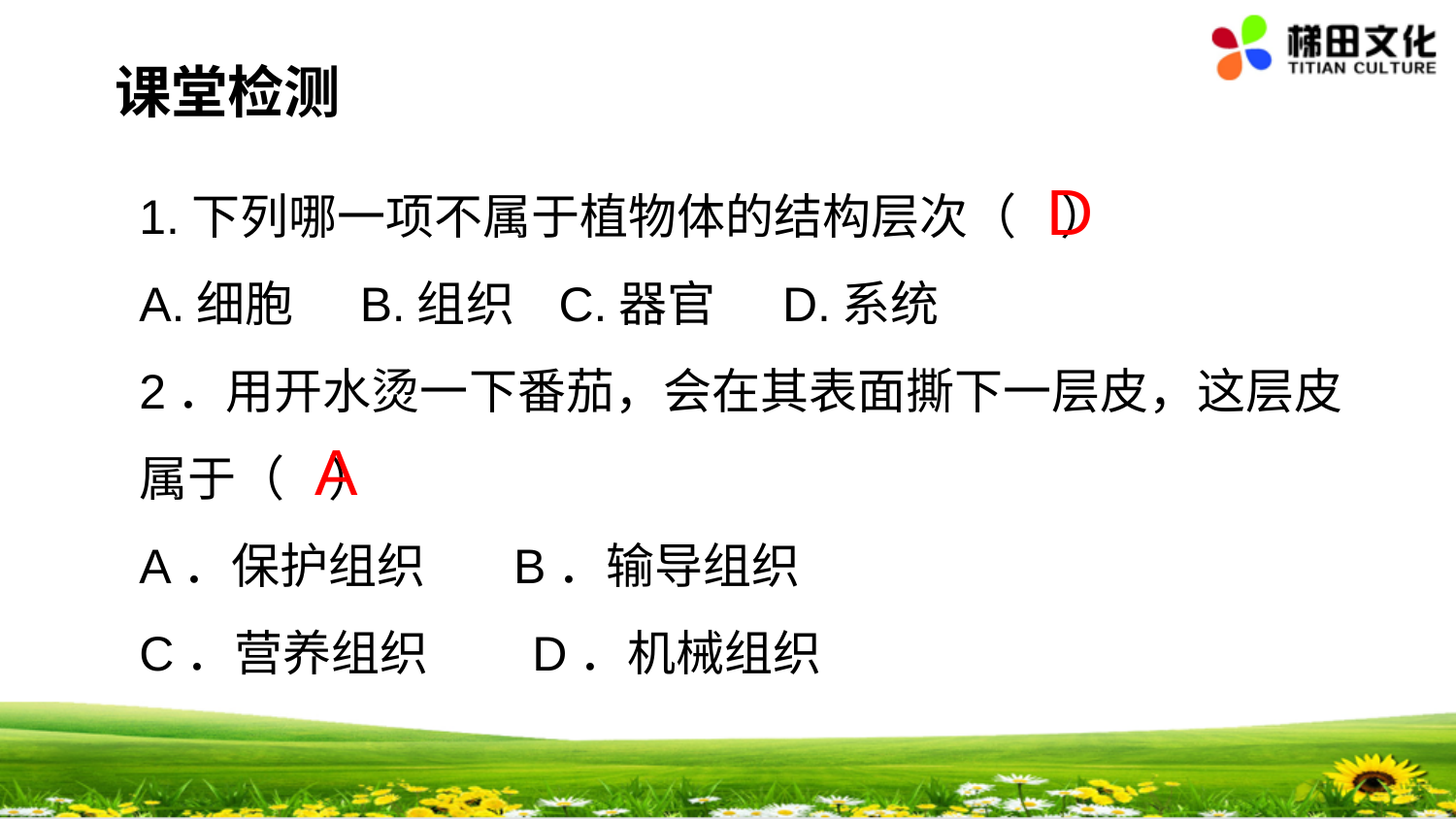

课堂检测
1.下列哪一项不属于植物体的结构层次（    ）
A.细胞     B.组织   C.器官     D.系统
2．用开水烫一下番茄，会在其表面撕下一层皮，这层皮属于（    ）
A．保护组织       B．输导组织
C．营养组织　    D．机械组织
D
A